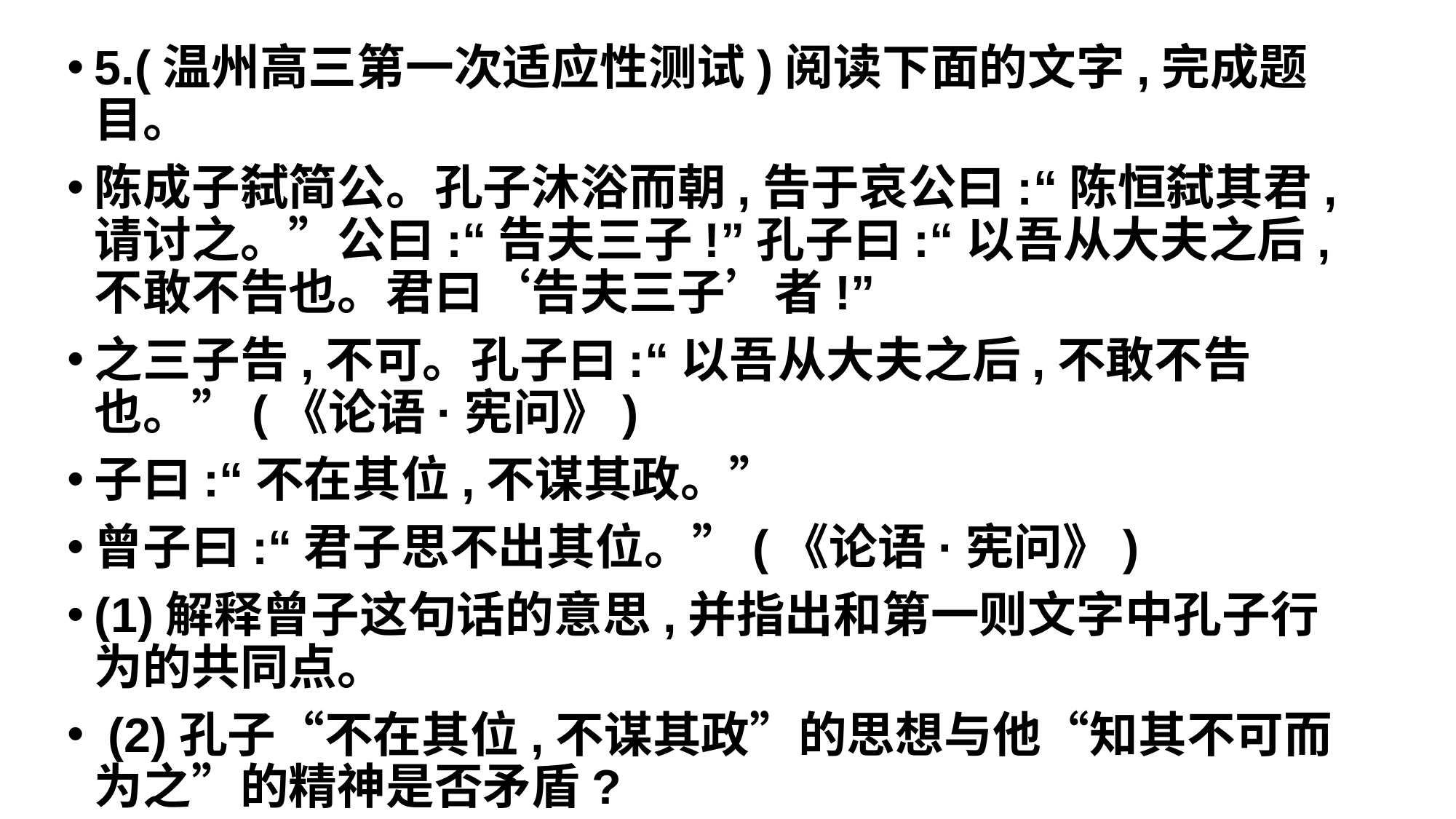

5.(温州高三第一次适应性测试)阅读下面的文字,完成题目。
陈成子弑简公。孔子沐浴而朝,告于哀公曰:“陈恒弑其君,请讨之。”公曰:“告夫三子!”孔子曰:“以吾从大夫之后,不敢不告也。君曰‘告夫三子’者!”
之三子告,不可。孔子曰:“以吾从大夫之后,不敢不告也。”(《论语·宪问》)
子曰:“不在其位,不谋其政。”
曾子曰:“君子思不出其位。”(《论语·宪问》)
(1)解释曾子这句话的意思,并指出和第一则文字中孔子行为的共同点。
 (2)孔子“不在其位,不谋其政”的思想与他“知其不可而为之”的精神是否矛盾?

#